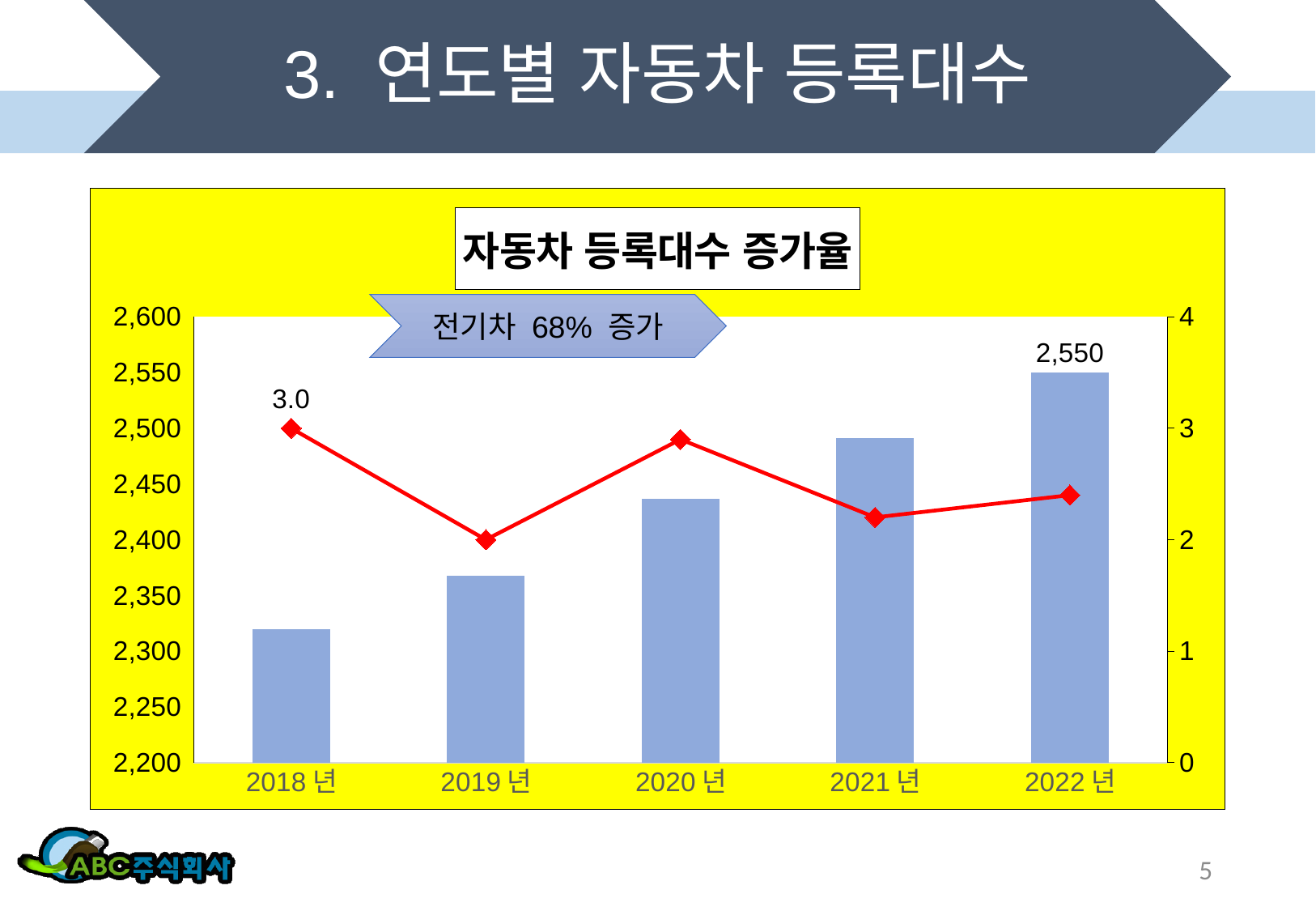

# 3. 연도별 자동차 등록대수

### Chart: 자동차 등록대수 증가율

| Category | 등록대수(만대) | 증가율(%) |
|---|---|---|
| 2018년 | 2320.0 | 3.0 |
| 2019년 | 2368.0 | 2.0 |
| 2020년 | 2437.0 | 2.9 |
| 2021년 | 2491.0 | 2.2 |
| 2022년 | 2550.0 | 2.4 |
전기차 68% 증가
5